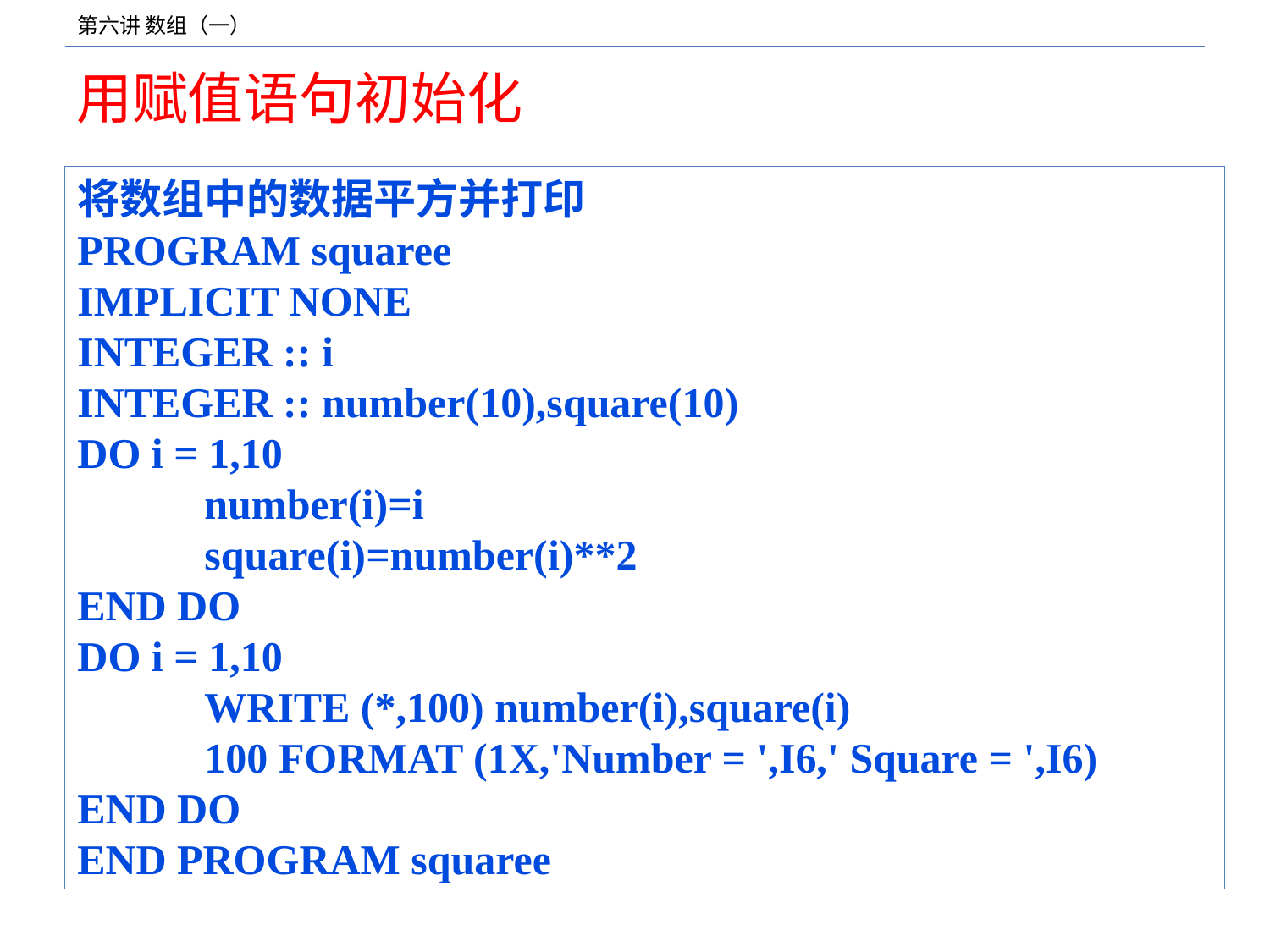

# 用赋值语句初始化
将数组中的数据平方并打印
PROGRAM squaree
IMPLICIT NONE
INTEGER :: i
INTEGER :: number(10),square(10)
DO i = 1,10
	number(i)=i
	square(i)=number(i)**2
END DO
DO i = 1,10
	WRITE (*,100) number(i),square(i)
	100 FORMAT (1X,'Number = ',I6,' Square = ',I6)
END DO
END PROGRAM squaree